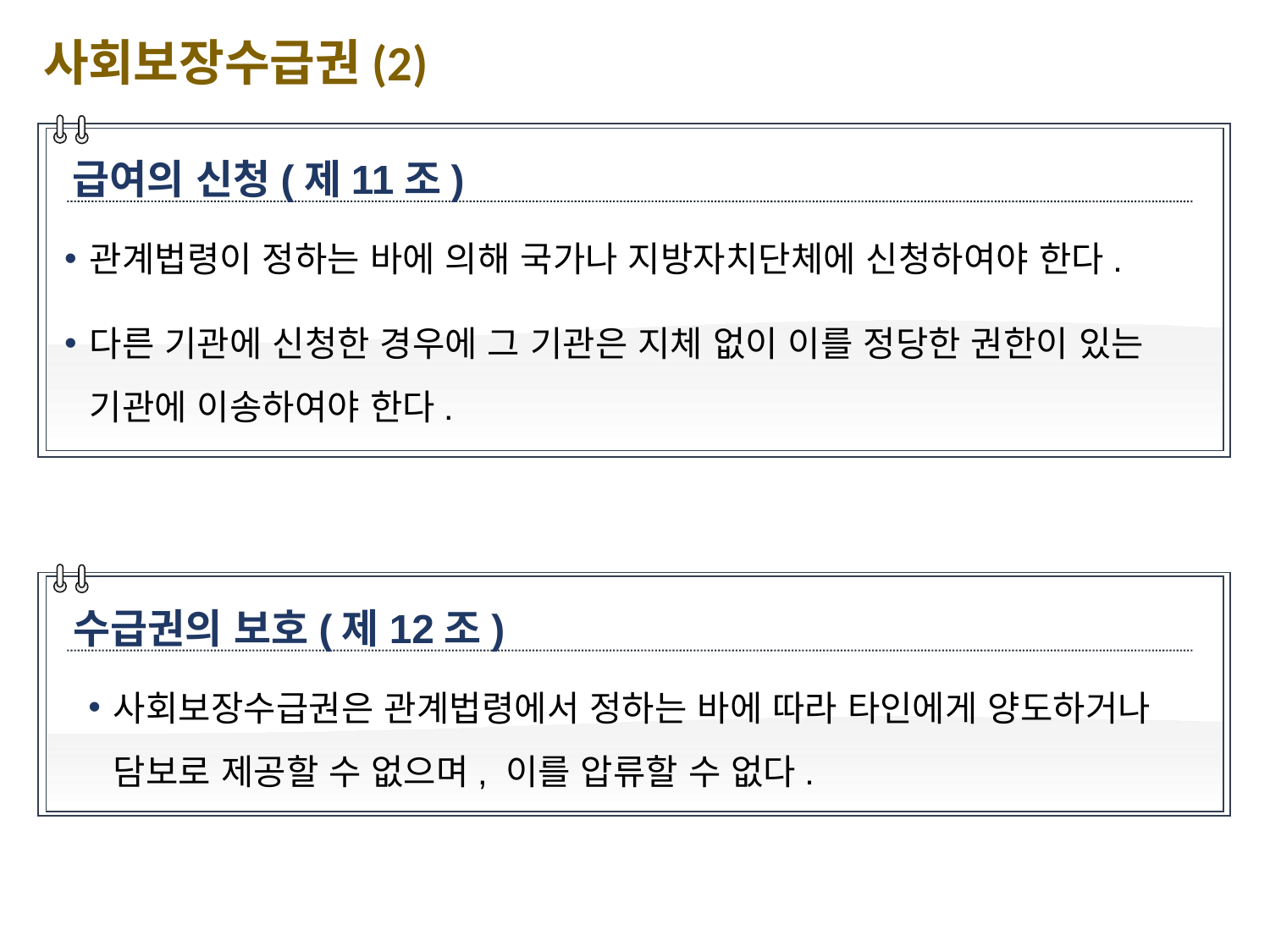

사회보장수급권(2)

급여의 신청(제11조)

관계법령이 정하는 바에 의해 국가나 지방자치단체에 신청하여야 한다.
다른 기관에 신청한 경우에 그 기관은 지체 없이 이를 정당한 권한이 있는 기관에 이송하여야 한다.

수급권의 보호(제12조)

사회보장수급권은 관계법령에서 정하는 바에 따라 타인에게 양도하거나 담보로 제공할 수 없으며, 이를 압류할 수 없다.